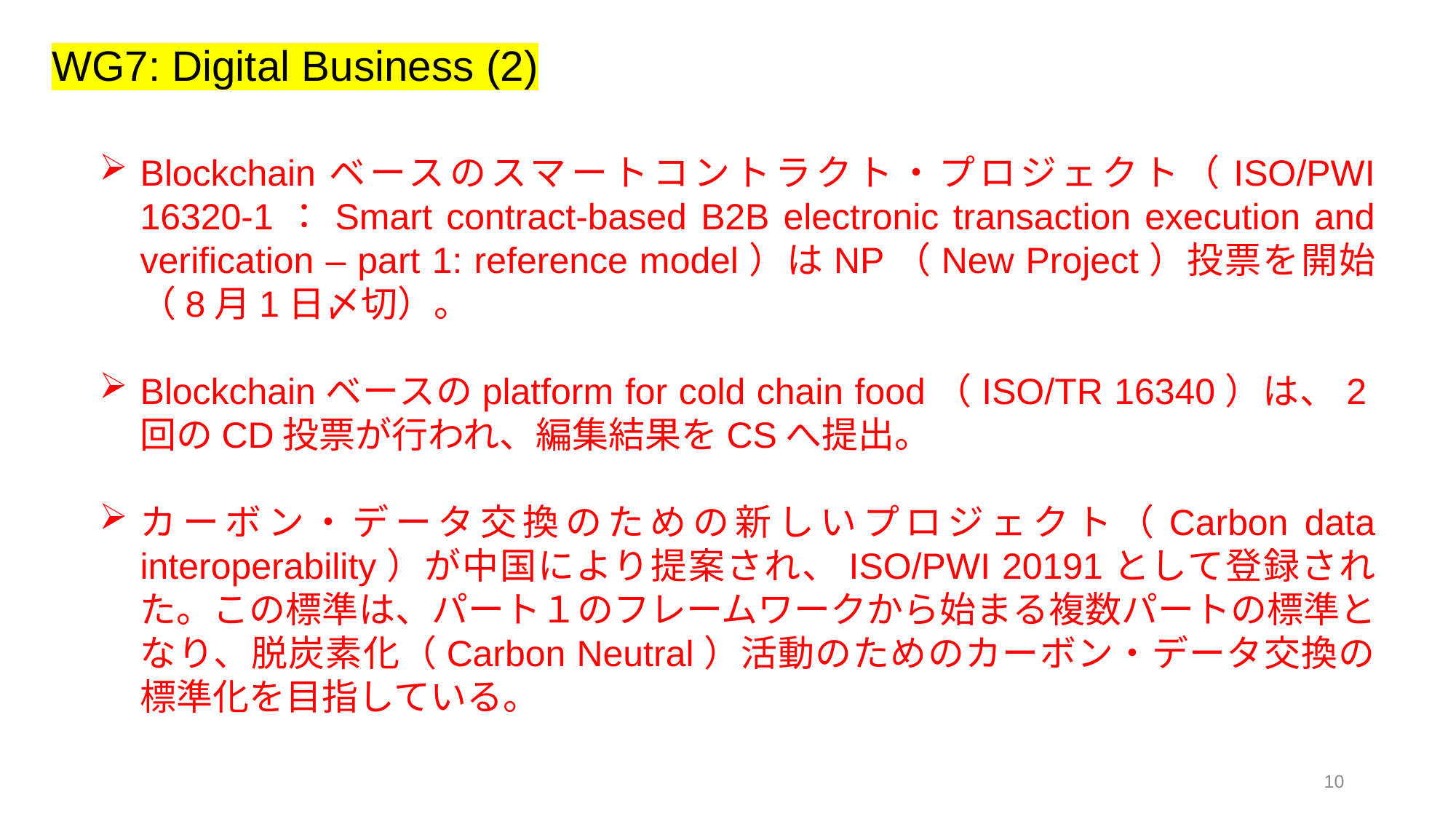

WG7: Digital Business (2)
Blockchainベースのスマートコントラクト・プロジェクト（ISO/PWI 16320-1：Smart contract-based B2B electronic transaction execution and verification – part 1: reference model）はNP（New Project）投票を開始（8月1日〆切）。

Blockchainベースのplatform for cold chain food（ISO/TR 16340）は、2回のCD投票が行われ、編集結果をCSへ提出。

カーボン・データ交換のための新しいプロジェクト（Carbon data interoperability）が中国により提案され、ISO/PWI 20191として登録された。この標準は、パート１のフレームワークから始まる複数パートの標準となり、脱炭素化（Carbon Neutral）活動のためのカーボン・データ交換の標準化を目指している。
10